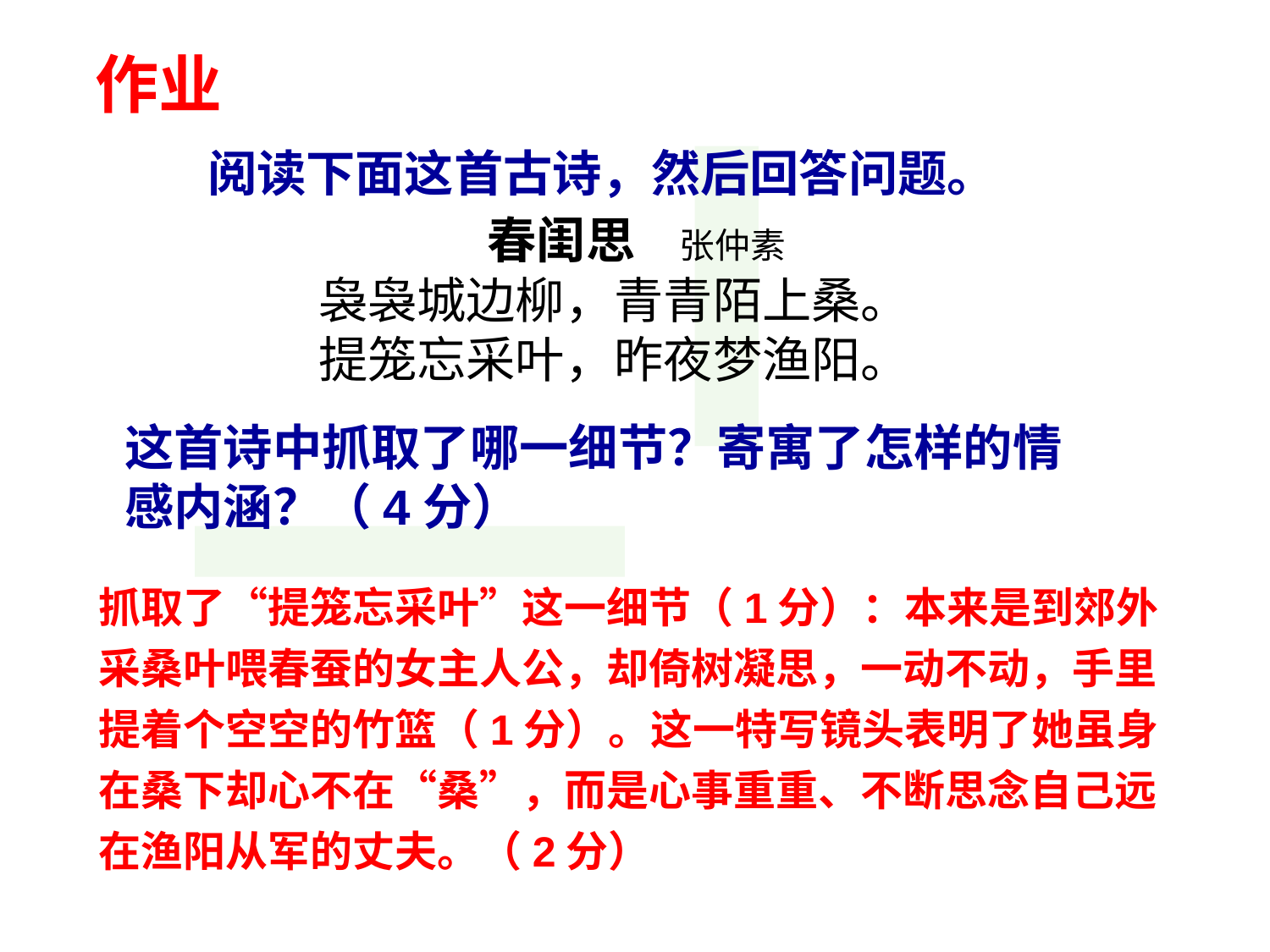

作业
阅读下面这首古诗，然后回答问题。
                     春闺思    张仲素
         袅袅城边柳，青青陌上桑。
         提笼忘采叶，昨夜梦渔阳。

这首诗中抓取了哪一细节？寄寓了怎样的情感内涵？（4分）

抓取了“提笼忘采叶”这一细节（1分）：本来是到郊外采桑叶喂春蚕的女主人公，却倚树凝思，一动不动，手里提着个空空的竹篮（1分）。这一特写镜头表明了她虽身在桑下却心不在“桑”，而是心事重重、不断思念自己远在渔阳从军的丈夫。（2分）